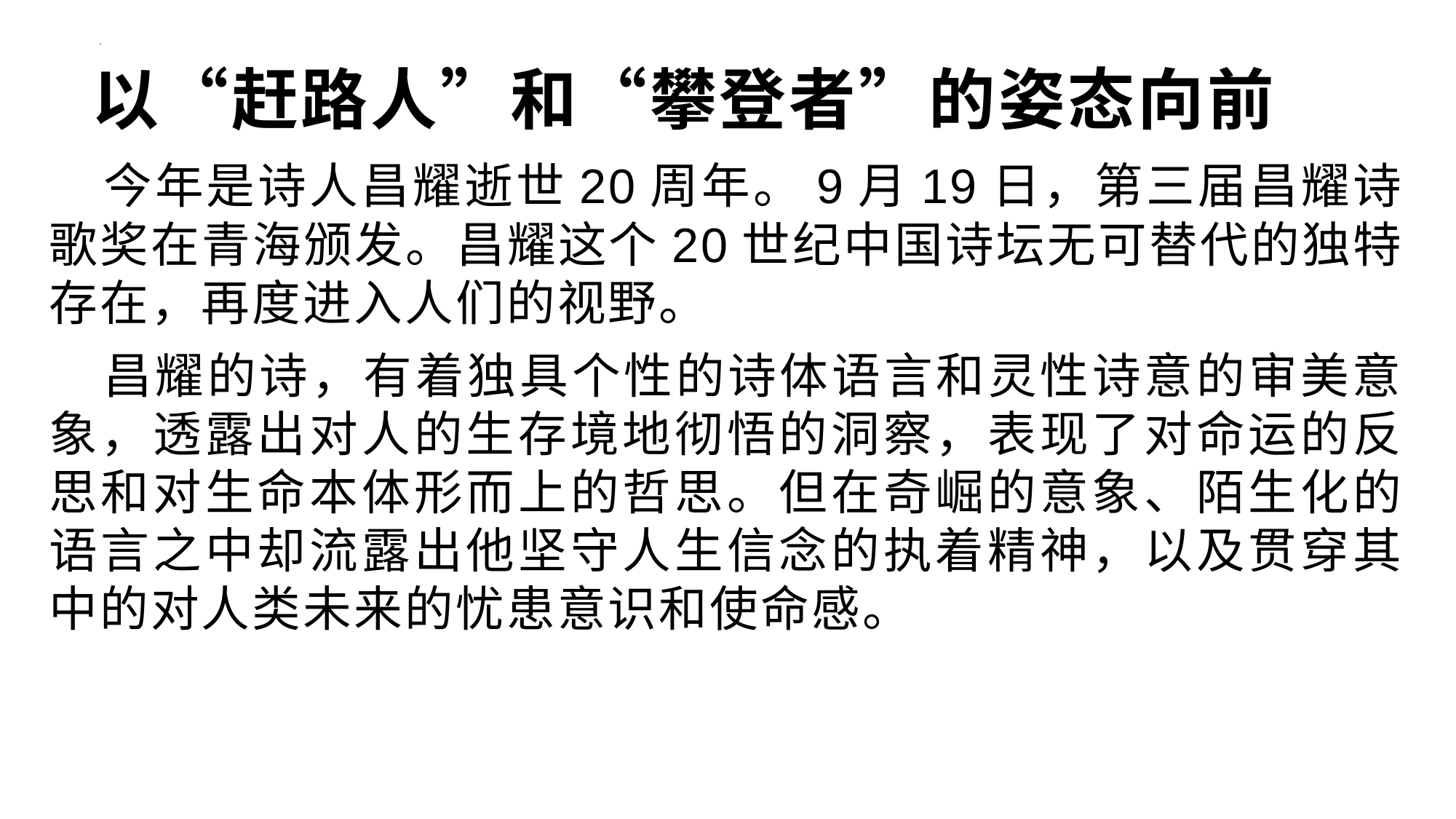

# 以“赶路人”和“攀登者”的姿态向前
今年是诗人昌耀逝世20周年。9月19日，第三届昌耀诗歌奖在青海颁发。昌耀这个20世纪中国诗坛无可替代的独特存在，再度进入人们的视野。
昌耀的诗，有着独具个性的诗体语言和灵性诗意的审美意象，透露出对人的生存境地彻悟的洞察，表现了对命运的反思和对生命本体形而上的哲思。但在奇崛的意象、陌生化的语言之中却流露出他坚守人生信念的执着精神，以及贯穿其中的对人类未来的忧患意识和使命感。